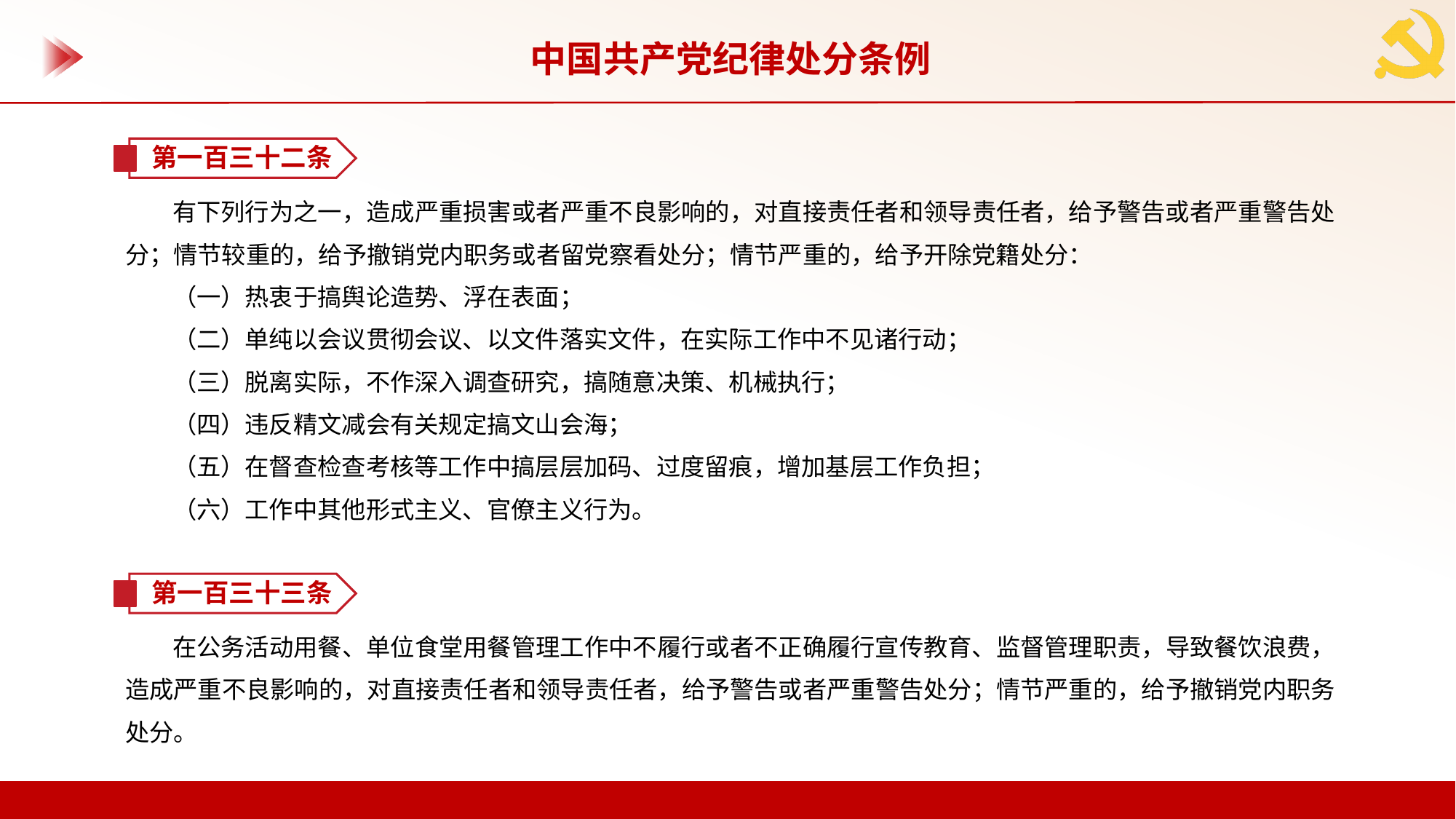

中国共产党纪律处分条例
第一百三十二条

有下列行为之一，造成严重损害或者严重不良影响的，对直接责任者和领导责任者，给予警告或者严重警告处分；情节较重的，给予撤销党内职务或者留党察看处分；情节严重的，给予开除党籍处分：
（一）热衷于搞舆论造势、浮在表面；
（二）单纯以会议贯彻会议、以文件落实文件，在实际工作中不见诸行动；
（三）脱离实际，不作深入调查研究，搞随意决策、机械执行；
（四）违反精文减会有关规定搞文山会海；
（五）在督查检查考核等工作中搞层层加码、过度留痕，增加基层工作负担；
（六）工作中其他形式主义、官僚主义行为。
第一百三十三条

在公务活动用餐、单位食堂用餐管理工作中不履行或者不正确履行宣传教育、监督管理职责，导致餐饮浪费，造成严重不良影响的，对直接责任者和领导责任者，给予警告或者严重警告处分；情节严重的，给予撤销党内职务处分。